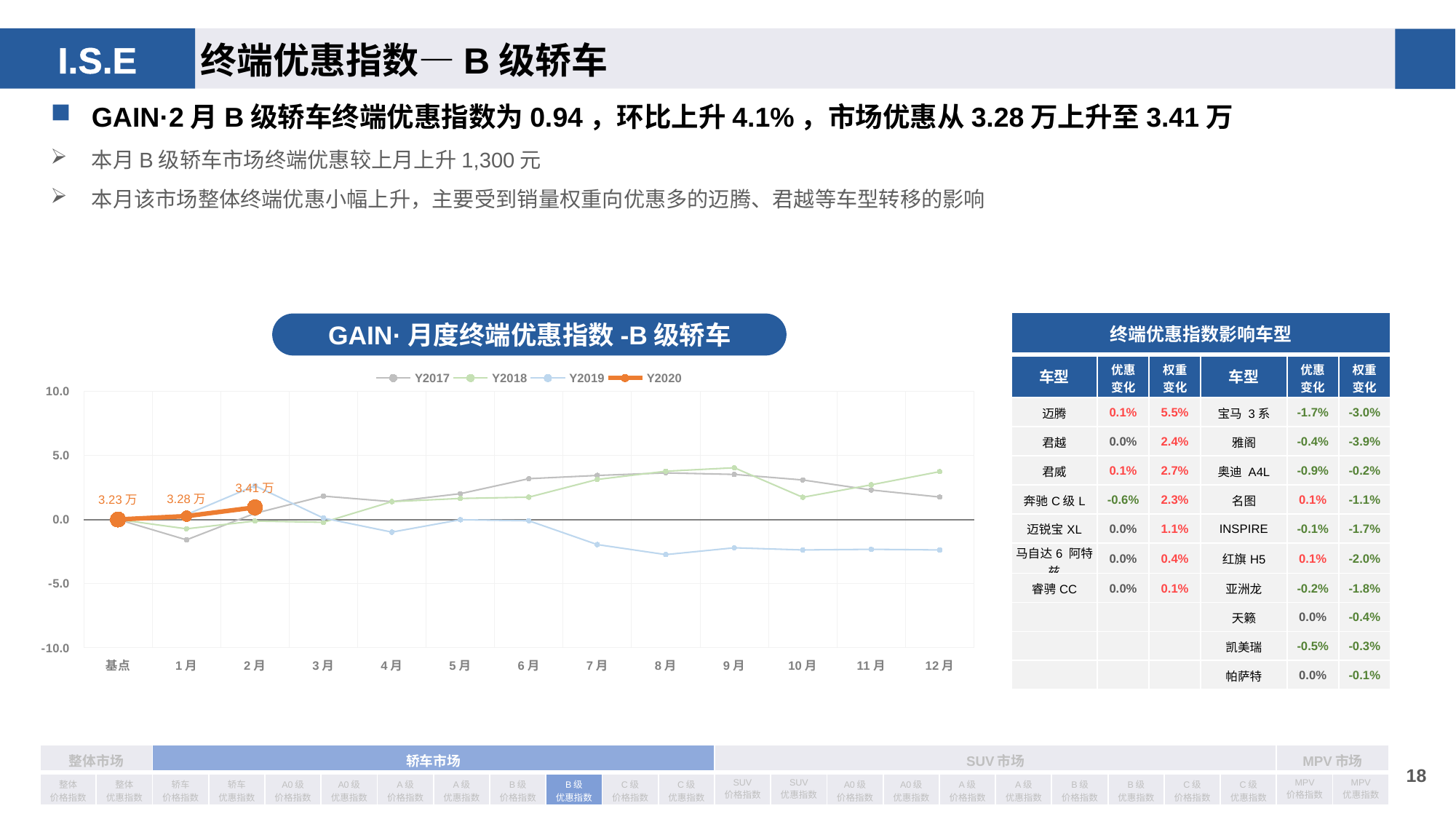

终端优惠指数—B级轿车
GAIN·2月B级轿车终端优惠指数为0.94，环比上升4.1%，市场优惠从3.28万上升至3.41万
本月B级轿车市场终端优惠较上月上升1,300元
本月该市场整体终端优惠小幅上升，主要受到销量权重向优惠多的迈腾、君越等车型转移的影响
| 终端优惠指数影响车型 |  |  |  |  |  |
| --- | --- | --- | --- | --- | --- |
| 车型 | 优惠 变化 | 权重 变化 | 车型 | 优惠 变化 | 权重变化 |
| 迈腾 | 0.1% | 5.5% | 宝马 3系 | -1.7% | -3.0% |
| 君越 | 0.0% | 2.4% | 雅阁 | -0.4% | -3.9% |
| 君威 | 0.1% | 2.7% | 奥迪 A4L | -0.9% | -0.2% |
| 奔驰C级L | -0.6% | 2.3% | 名图 | 0.1% | -1.1% |
| 迈锐宝XL | 0.0% | 1.1% | INSPIRE | -0.1% | -1.7% |
| 马自达6 阿特兹 | 0.0% | 0.4% | 红旗H5 | 0.1% | -2.0% |
| 睿骋CC | 0.0% | 0.1% | 亚洲龙 | -0.2% | -1.8% |
|  |  |  | 天籁 | 0.0% | -0.4% |
|  |  |  | 凯美瑞 | -0.5% | -0.3% |
|  |  |  | 帕萨特 | 0.0% | -0.1% |
GAIN·月度终端优惠指数-B级轿车

### Chart

| Category | Y2017 | Y2018 | Y2019 | Y2020 |
|---|---|---|---|---|
| 基点 | 0.0 | 0.0 | 0.0 | 0.0 |
| 1月 | -1.59 | -0.73 | 0.38 | 0.26 |
| 2月 | 0.48 | -0.12 | 2.63 | 0.94 |
| 3月 | 1.82 | -0.22 | 0.11 | None |
| 4月 | 1.39 | 1.39 | -0.99 | None |
| 5月 | 2.01 | 1.64 | -0.02 | None |
| 6月 | 3.18 | 1.74 | -0.1 | None |
| 7月 | 3.43 | 3.12 | -1.96 | None |
| 8月 | 3.63 | 3.76 | -2.74 | None |
| 9月 | 3.51 | 4.03 | -2.21 | None |
| 10月 | 3.08 | 1.73 | -2.38 | None |
| 11月 | 2.3 | 2.7 | -2.33 | None |
| 12月 | 1.75 | 3.73 | -2.38 | None |
| 整体市场 |  | 轿车市场 |  |  |  |  |  |  |  |  |  | SUV市场 |  |  |  |  |  |  |  |  |  | MPV市场 |  |
| --- | --- | --- | --- | --- | --- | --- | --- | --- | --- | --- | --- | --- | --- | --- | --- | --- | --- | --- | --- | --- | --- | --- | --- |
| 整体 价格指数 | 整体 优惠指数 | 轿车 价格指数 | 轿车 优惠指数 | A0级 价格指数 | A0级 优惠指数 | A级 价格指数 | A级 优惠指数 | B级 价格指数 | B级 优惠指数 | C级 价格指数 | C级 优惠指数 | SUV 价格指数 | SUV 优惠指数 | A0级 价格指数 | A0级 优惠指数 | A级 价格指数 | A级 优惠指数 | B级 价格指数 | B级 优惠指数 | C级 价格指数 | C级 优惠指数 | MPV 价格指数 | MPV 优惠指数 |
18